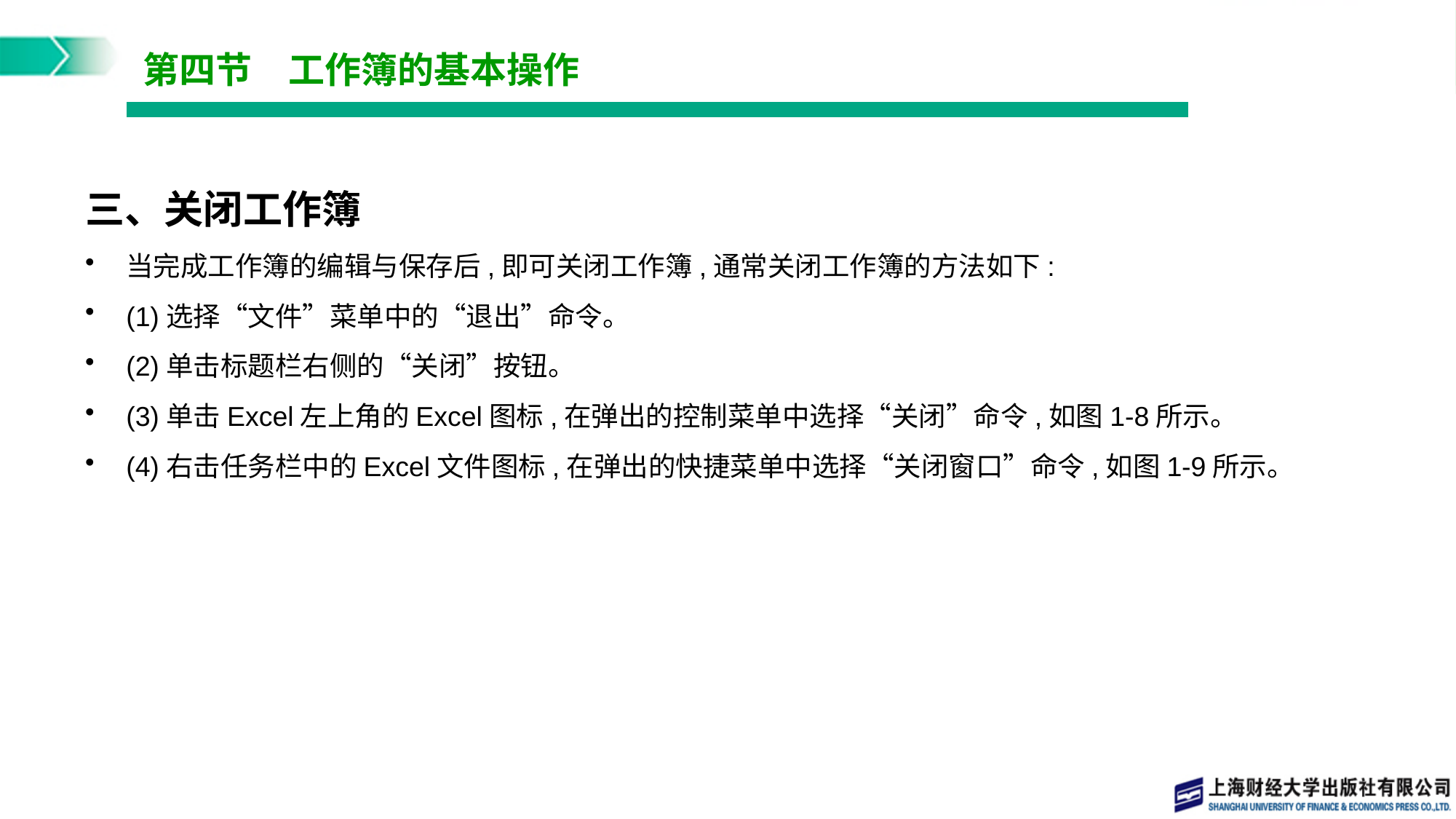

# 第四节　工作簿的基本操作
三、关闭工作簿
当完成工作簿的编辑与保存后,即可关闭工作簿,通常关闭工作簿的方法如下:
(1)选择“文件”菜单中的“退出”命令。
(2)单击标题栏右侧的“关闭”按钮。
(3)单击Excel左上角的Excel图标,在弹出的控制菜单中选择“关闭”命令,如图1-8所示。
(4)右击任务栏中的Excel文件图标,在弹出的快捷菜单中选择“关闭窗口”命令,如图1-9所示。